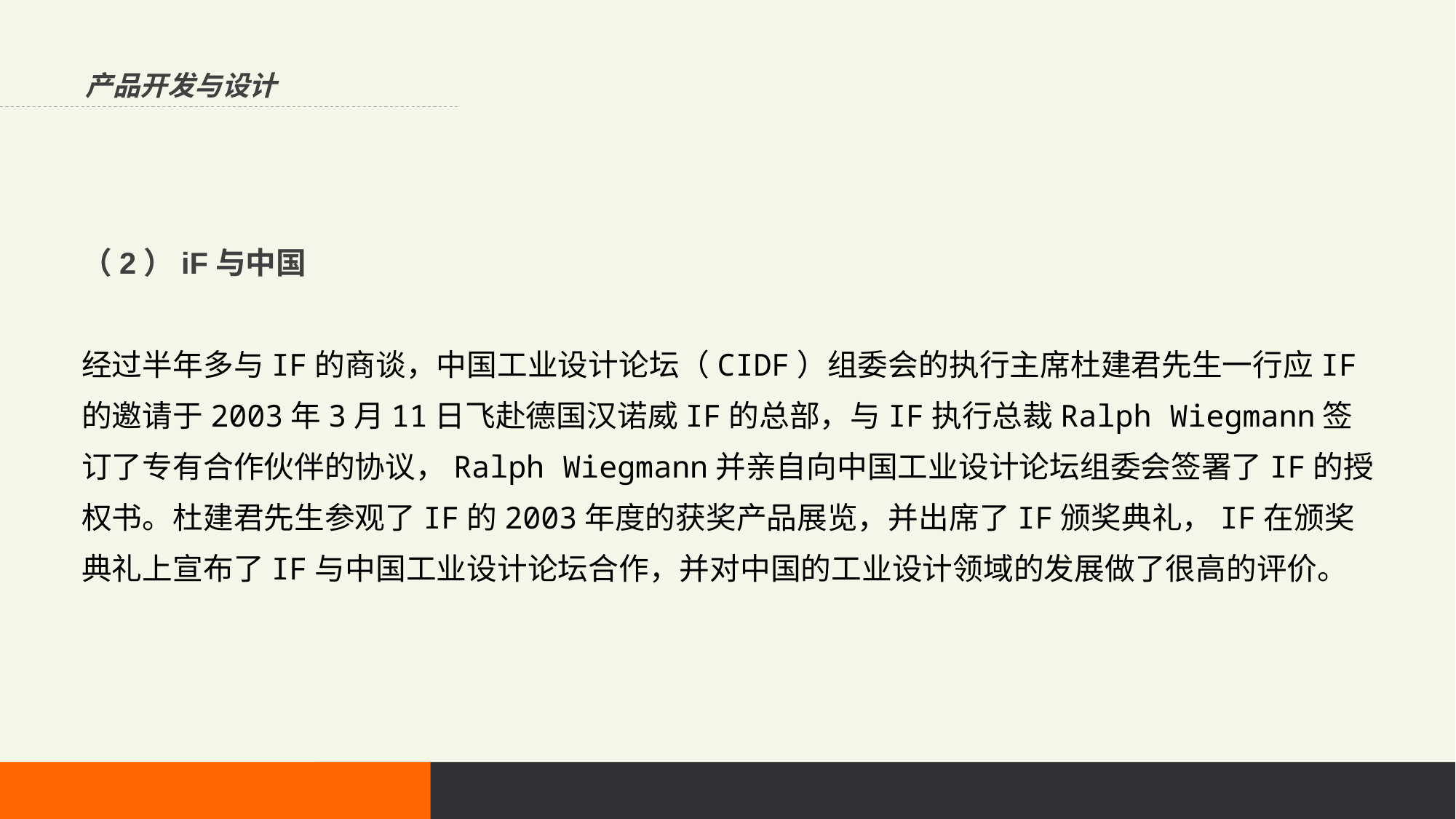

产品开发与设计
（2）iF与中国
经过半年多与IF的商谈，中国工业设计论坛（CIDF）组委会的执行主席杜建君先生一行应IF的邀请于2003年3月11日飞赴德国汉诺威IF的总部，与IF执行总裁Ralph Wiegmann签订了专有合作伙伴的协议，Ralph Wiegmann并亲自向中国工业设计论坛组委会签署了IF的授权书。杜建君先生参观了IF的2003年度的获奖产品展览，并出席了IF颁奖典礼，IF在颁奖典礼上宣布了IF与中国工业设计论坛合作，并对中国的工业设计领域的发展做了很高的评价。